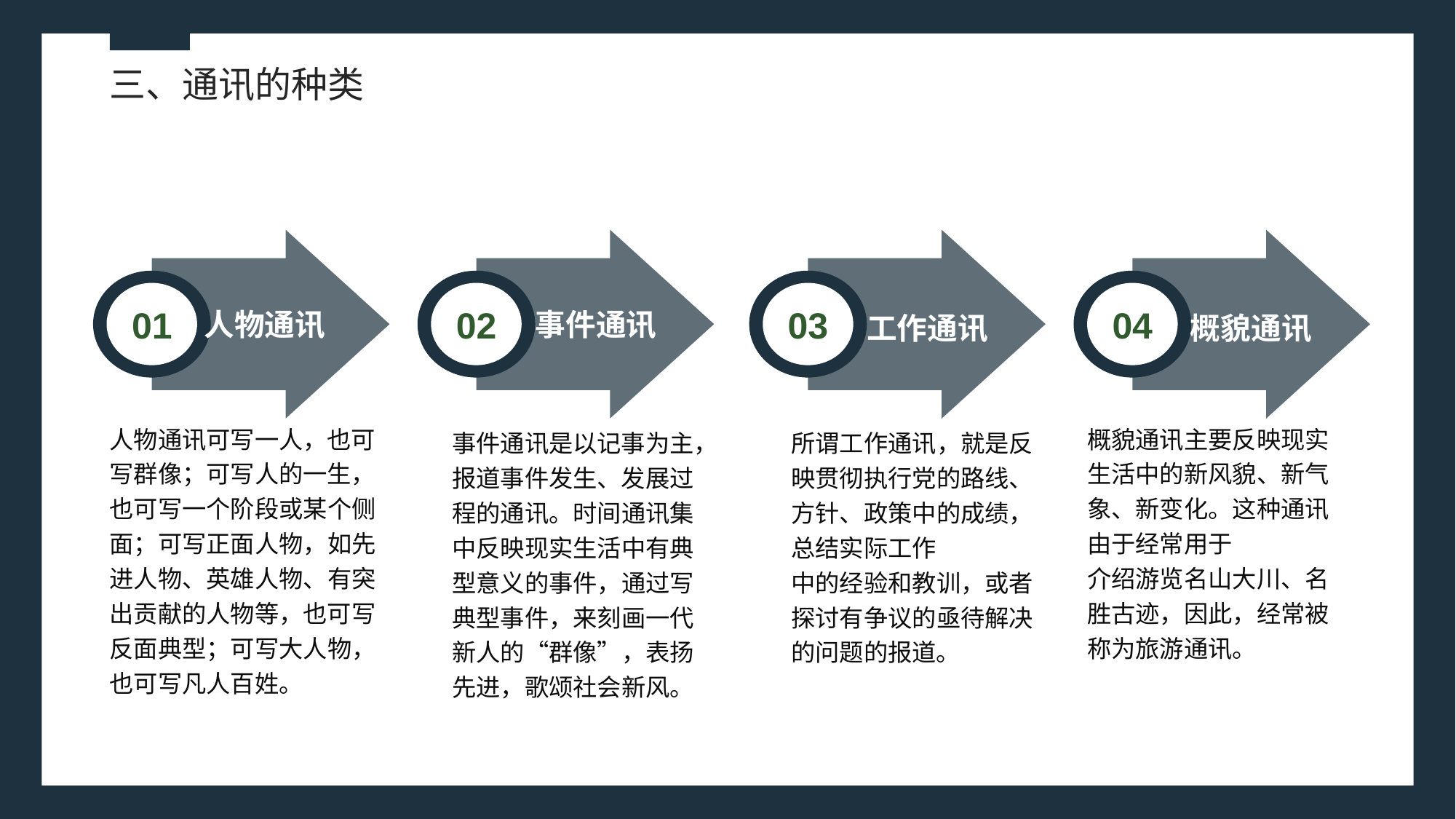

三、通讯的种类

01
02
03
04
事件通讯
人物通讯
工作通讯
概貌通讯
概貌通讯主要反映现实生活中的新风貌、新气象、新变化。这种通讯由于经常用于
介绍游览名山大川、名胜古迹，因此，经常被称为旅游通讯。
人物通讯可写一人，也可写群像；可写人的一生，也可写一个阶段或某个侧面；可写正面人物，如先进人物、英雄人物、有突出贡献的人物等，也可写反面典型；可写大人物，也可写凡人百姓。
事件通讯是以记事为主，报道事件发生、发展过程的通讯。时间通讯集中反映现实生活中有典型意义的事件，通过写典型事件，来刻画一代新人的“群像”，表扬先进，歌颂社会新风。
所谓工作通讯，就是反映贯彻执行党的路线、方针、政策中的成绩，总结实际工作
中的经验和教训，或者探讨有争议的亟待解决的问题的报道。